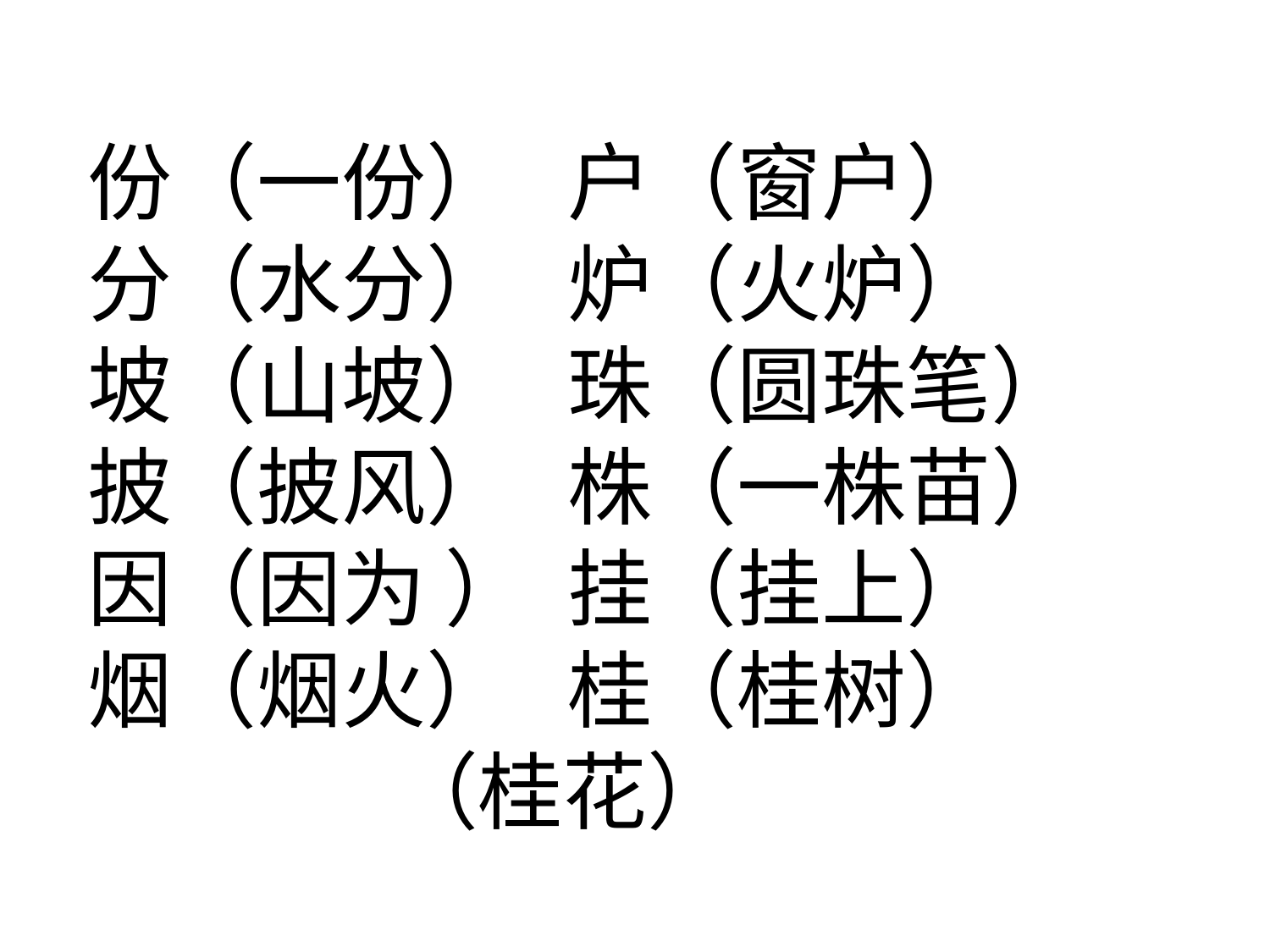

份（一份）   户（窗户）
分（水分）   炉（火炉）
坡（山坡）   珠（圆珠笔）
披（披风）   株（一株苗）
因（因为 ）  挂（挂上）
烟（烟火）   桂（桂树）
               （桂花）